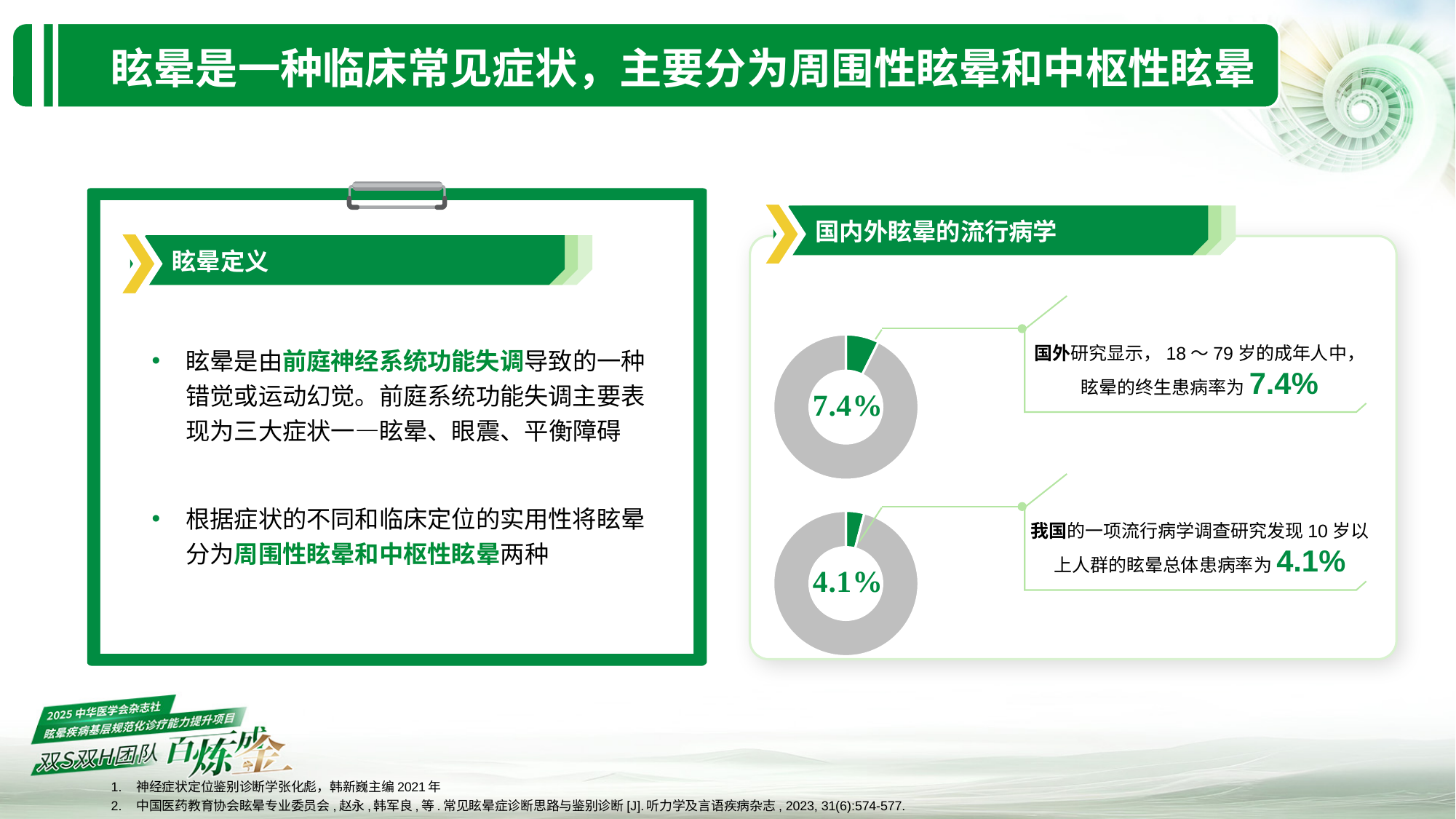

眩晕是一种临床常见症状，主要分为周围性眩晕和中枢性眩晕
流行病学2

国内外眩晕的流行病学

眩晕定义

### Chart

| Category | 销售额 |
|---|---|
| 第一季度 | 7.4 |
| 第二季度 | 92.6 |
眩晕是由前庭神经系统功能失调导致的一种错觉或运动幻觉。前庭系统功能失调主要表现为三大症状一—眩晕、眼震、平衡障碍

根据症状的不同和临床定位的实用性将眩晕分为周围性眩晕和中枢性眩晕两种
国外研究显示，18～79岁的成年人中，
眩晕的终生患病率为7.4%

### Chart

| Category | 销售额 |
|---|---|
| 第一季度 | 4.1 |
| 第二季度 | 95.9 |
我国的一项流行病学调查研究发现10岁以上人群的眩晕总体患病率为4.1%
神经症状定位鉴别诊断学张化彪，韩新巍主编2021年
中国医药教育协会眩晕专业委员会,赵永,韩军良,等.常见眩晕症诊断思路与鉴别诊断[J].听力学及言语疾病杂志, 2023, 31(6):574-577.